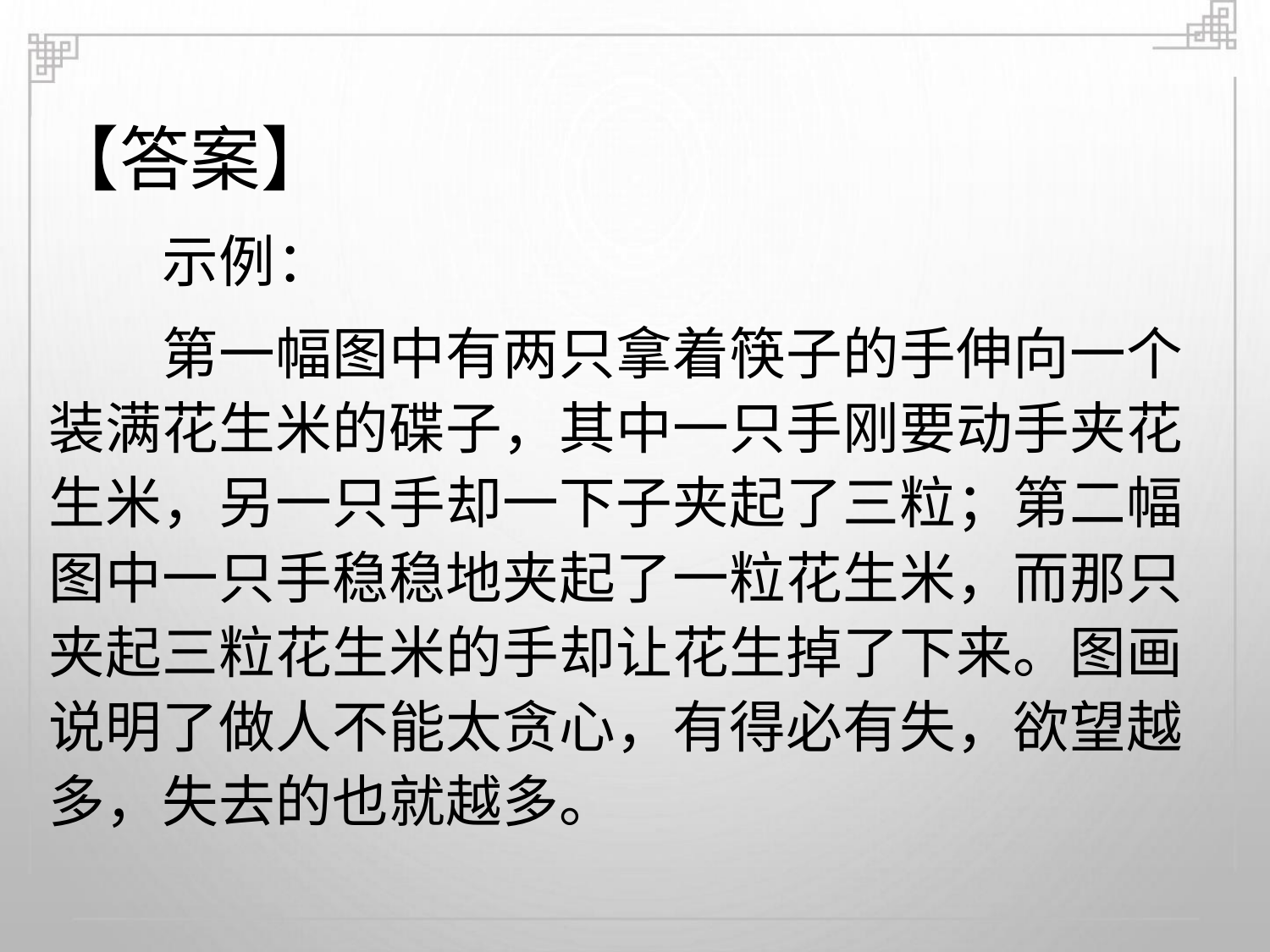

【答案】
示例：
第一幅图中有两只拿着筷子的手伸向一个
装满花生米的碟子，其中一只手刚要动手夹花
生米，另一只手却一下子夹起了三粒；第二幅
图中一只手稳稳地夹起了一粒花生米，而那只
夹起三粒花生米的手却让花生掉了下来。图画
说明了做人不能太贪心，有得必有失，欲望越
多，失去的也就越多。